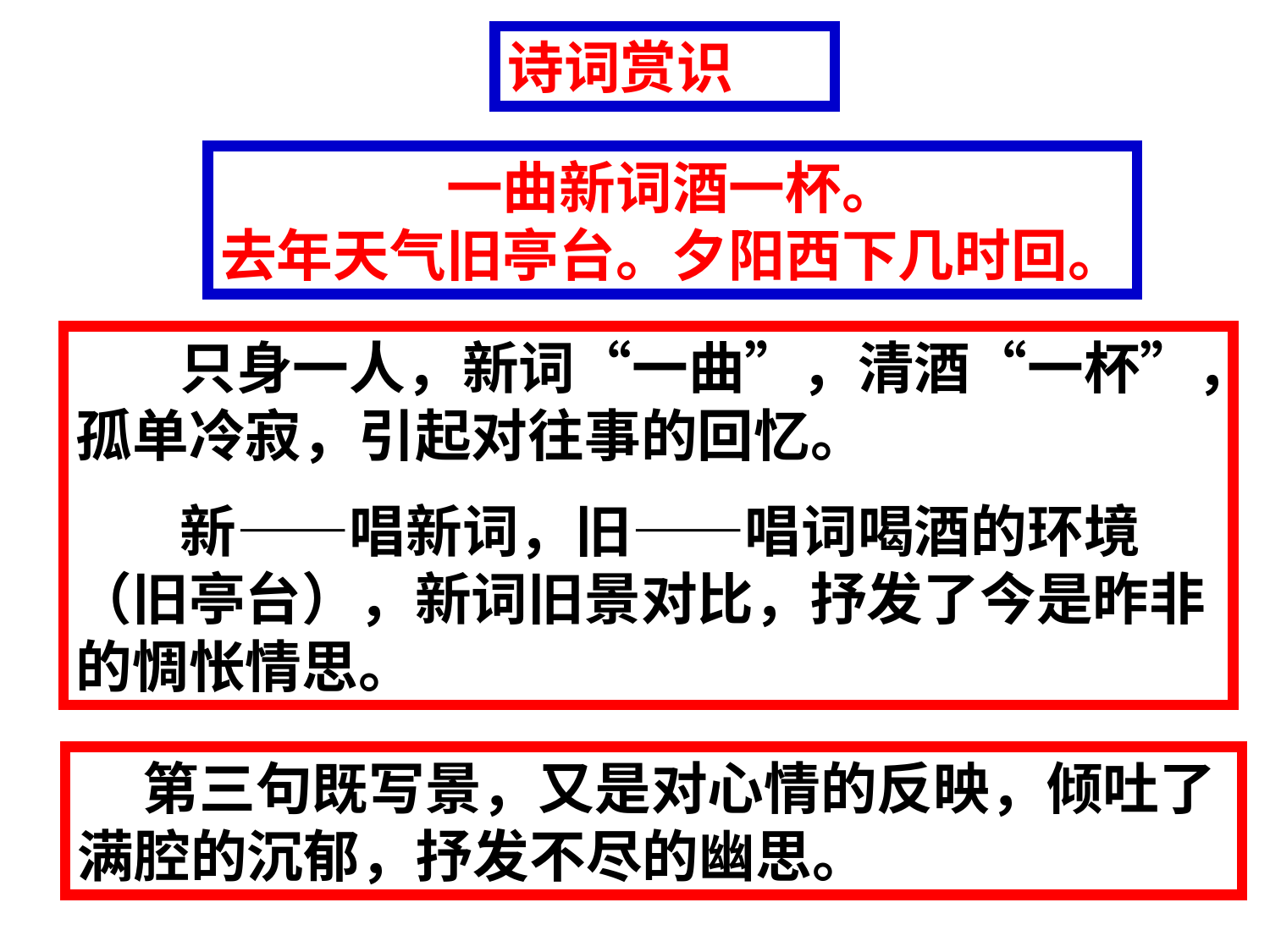

诗词赏识
一曲新词酒一杯。
去年天气旧亭台。夕阳西下几时回。
       只身一人，新词“一曲”，清酒“一杯”，孤单冷寂，引起对往事的回忆。
       新——唱新词，旧——唱词喝酒的环境（旧亭台），新词旧景对比，抒发了今是昨非的惆怅情思。
    第三句既写景，又是对心情的反映，倾吐了满腔的沉郁，抒发不尽的幽思。